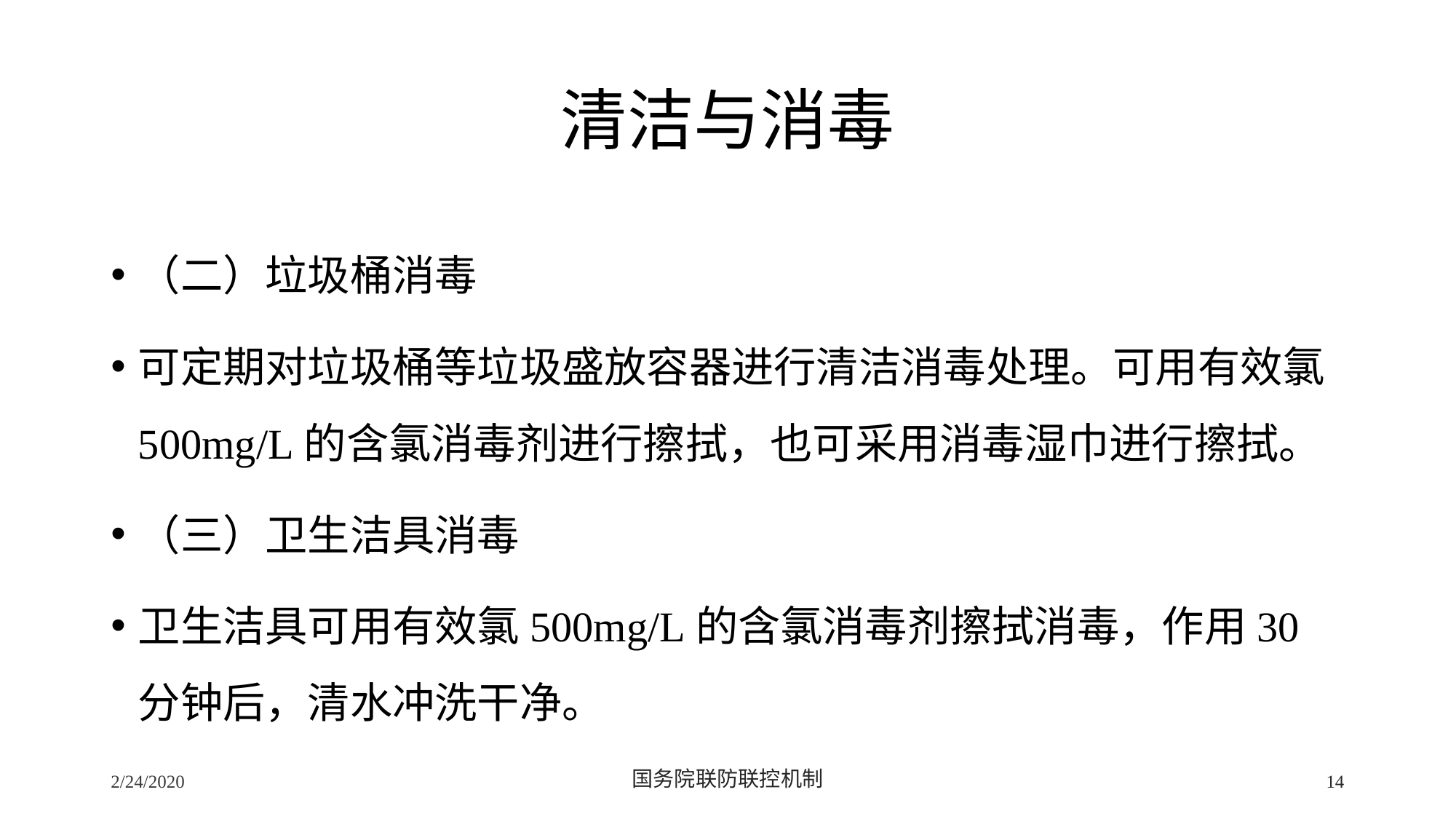

# 清洁与消毒
（二）垃圾桶消毒
可定期对垃圾桶等垃圾盛放容器进行清洁消毒处理。可用有效氯500mg/L的含氯消毒剂进行擦拭，也可采用消毒湿巾进行擦拭。
（三）卫生洁具消毒
卫生洁具可用有效氯500mg/L的含氯消毒剂擦拭消毒，作用30分钟后，清水冲洗干净。
2/24/2020
国务院联防联控机制
14